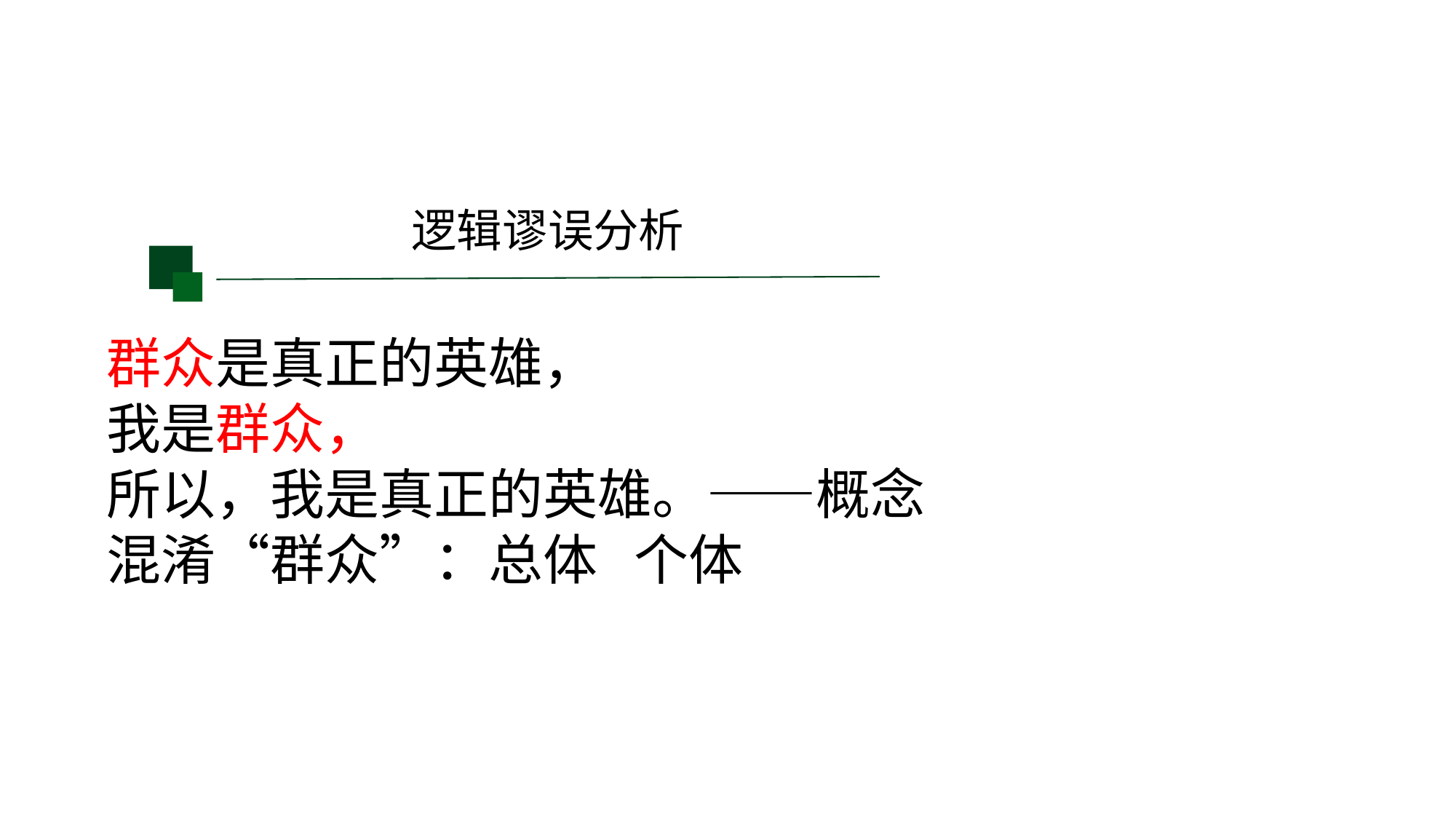

逻辑谬误分析

群众是真正的英雄，
我是群众，
所以，我是真正的英雄。——概念混淆“群众”：总体   个体